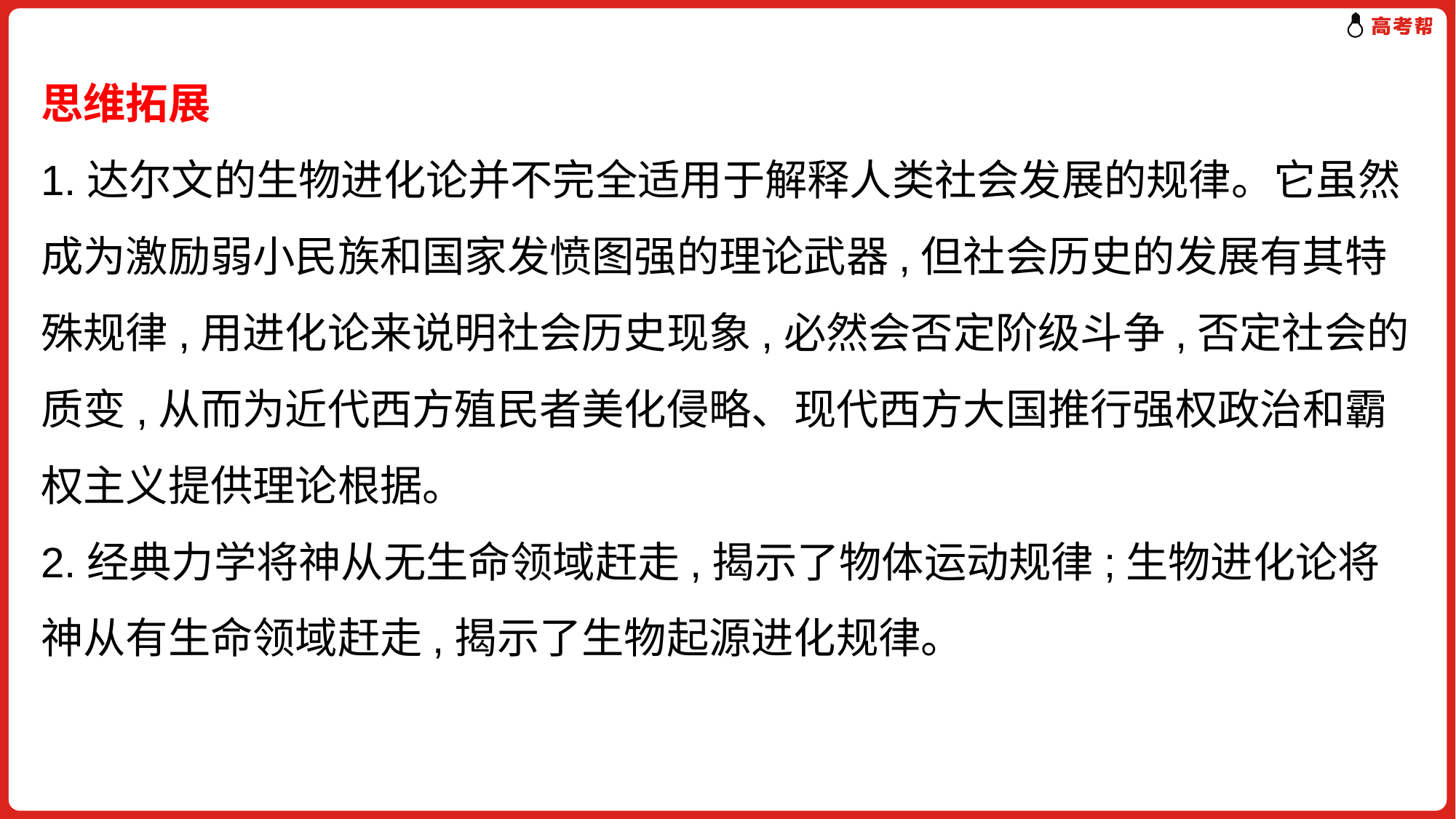

# 思维拓展　 1.达尔文的生物进化论并不完全适用于解释人类社会发展的规律。它虽然成为激励弱小民族和国家发愤图强的理论武器,但社会历史的发展有其特殊规律,用进化论来说明社会历史现象,必然会否定阶级斗争,否定社会的质变,从而为近代西方殖民者美化侵略、现代西方大国推行强权政治和霸权主义提供理论根据。 2.经典力学将神从无生命领域赶走,揭示了物体运动规律;生物进化论将神从有生命领域赶走,揭示了生物起源进化规律。